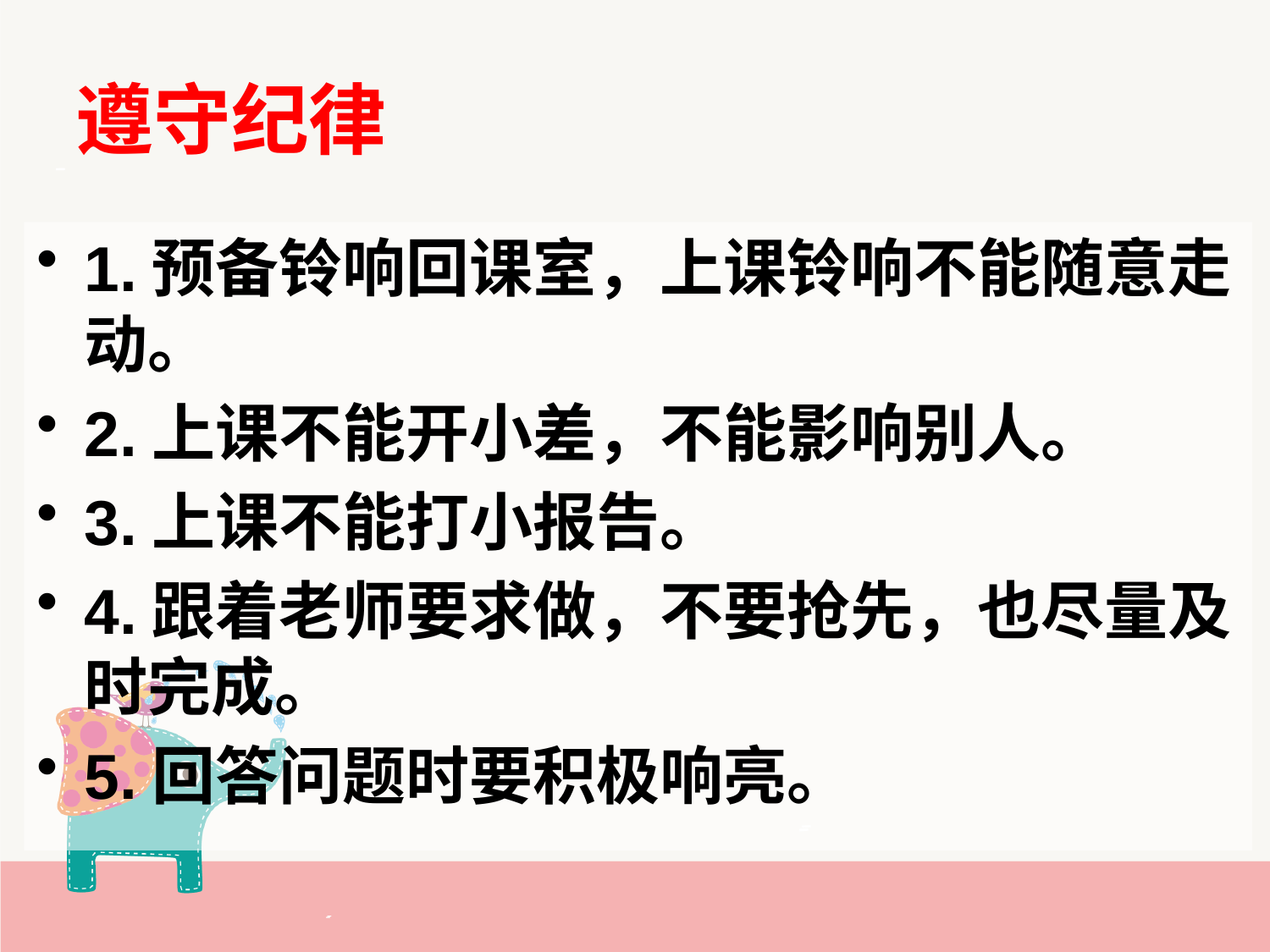

# 遵守纪律
1.预备铃响回课室，上课铃响不能随意走动。
2.上课不能开小差，不能影响别人。
3.上课不能打小报告。
4.跟着老师要求做，不要抢先，也尽量及时完成。
5.回答问题时要积极响亮。